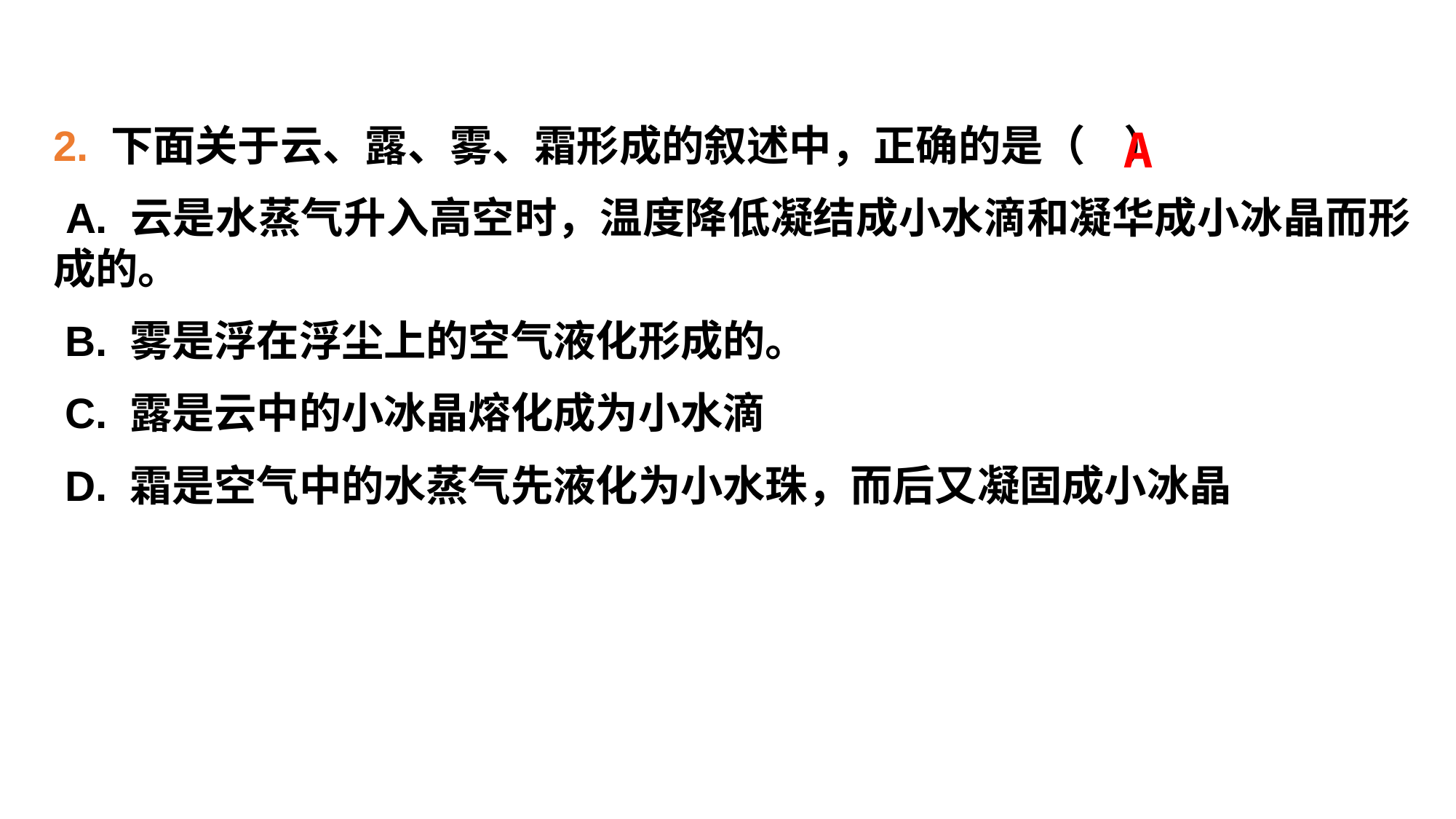

2. 下面关于云、露、雾、霜形成的叙述中，正确的是（    ）
 A. 云是水蒸气升入高空时，温度降低凝结成小水滴和凝华成小冰晶而形成的。
 B. 雾是浮在浮尘上的空气液化形成的。
 C. 露是云中的小冰晶熔化成为小水滴
 D. 霜是空气中的水蒸气先液化为小水珠，而后又凝固成小冰晶
A